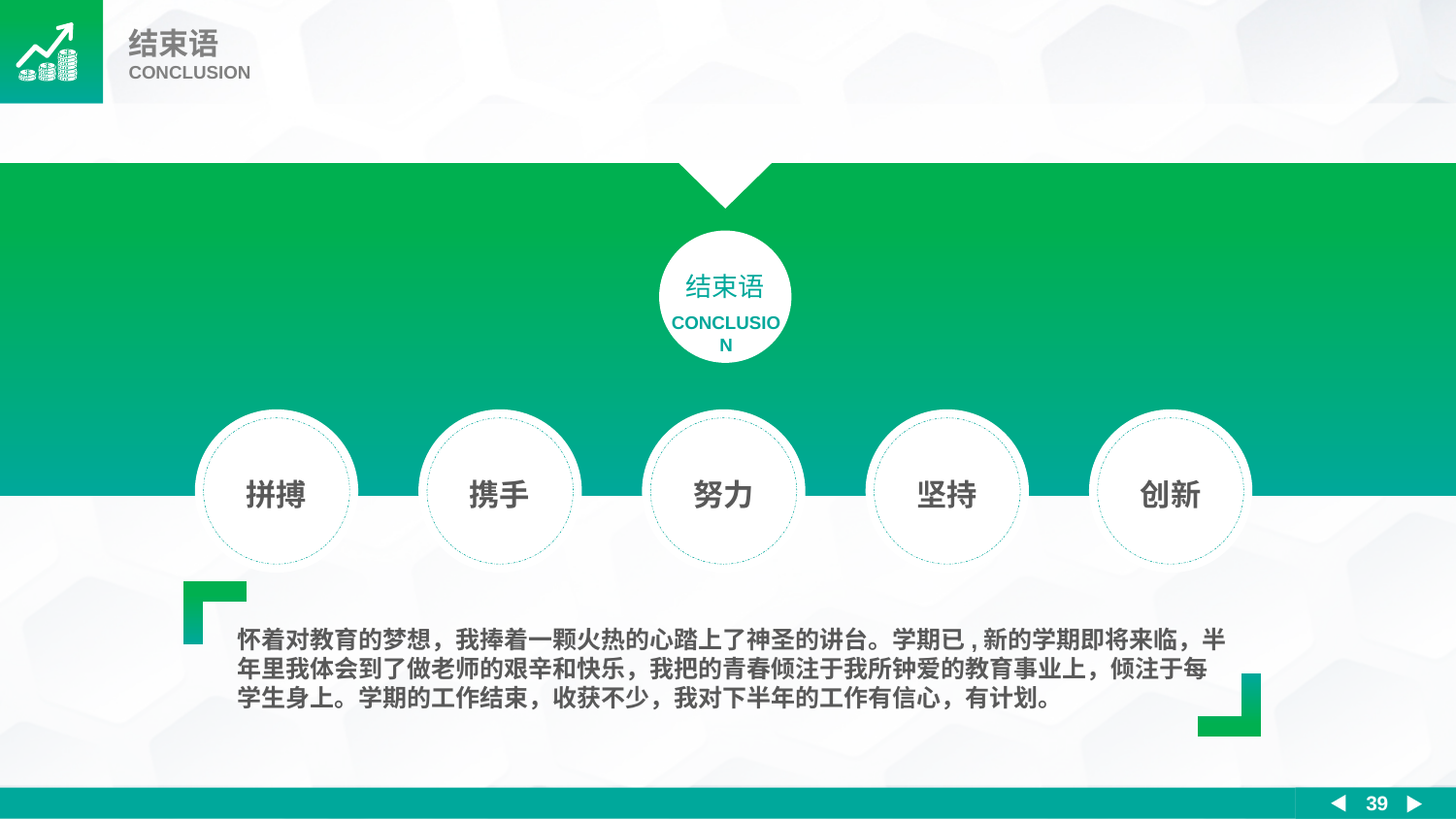

结束语
CONCLUSION

结束语
CONCLUSION

拼搏
携手
努力
坚持
创新

怀着对教育的梦想，我捧着一颗火热的心踏上了神圣的讲台。学期已,新的学期即将来临，半年里我体会到了做老师的艰辛和快乐，我把的青春倾注于我所钟爱的教育事业上，倾注于每学生身上。学期的工作结束，收获不少，我对下半年的工作有信心，有计划。

39